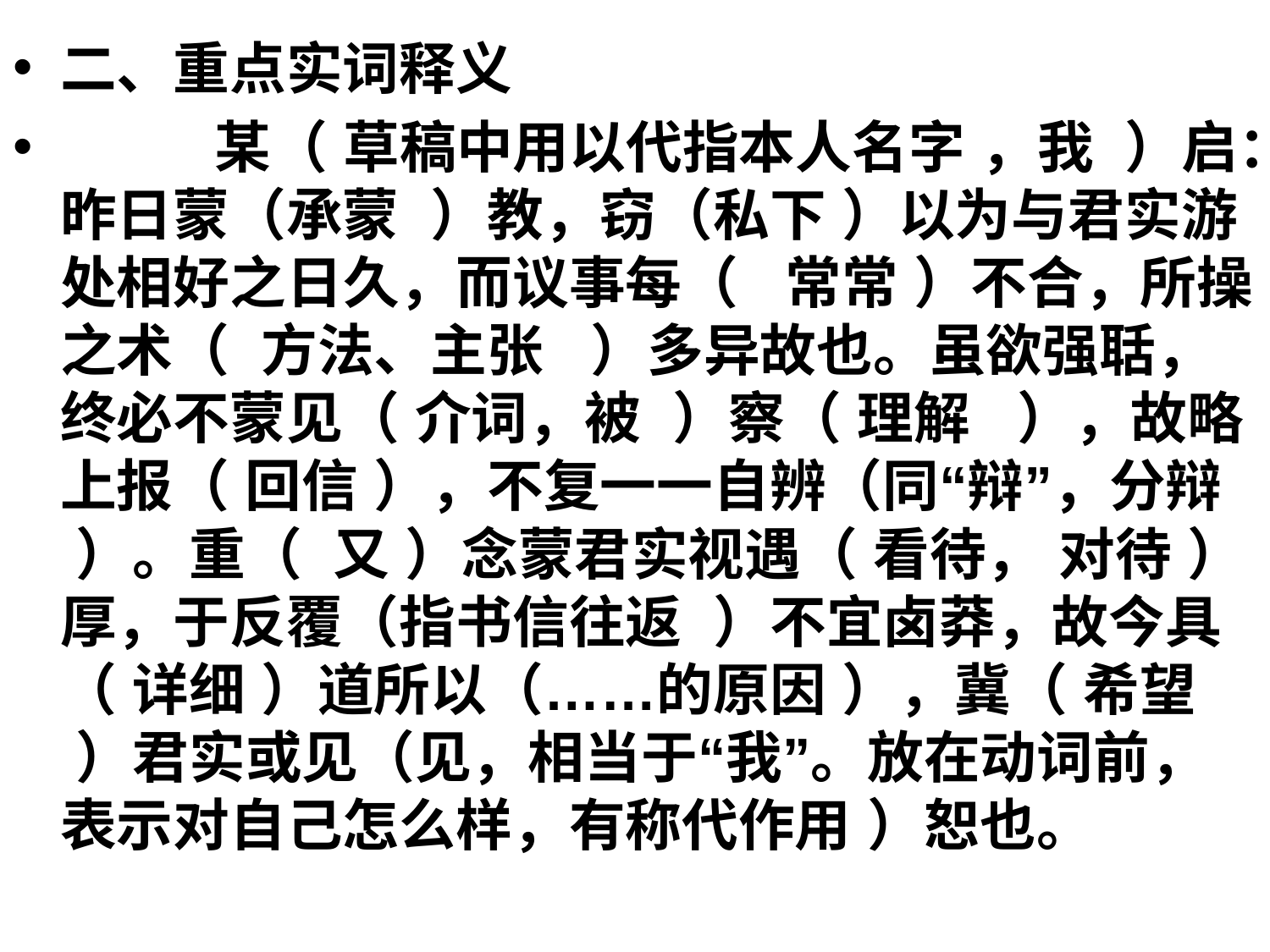

#
二、重点实词释义
         某（ 草稿中用以代指本人名字 ，我  ）启：昨日蒙（承蒙  ）教，窃（私下 ）以为与君实游处相好之日久，而议事每（   常常 ）不合，所操之术（  方法、主张   ）多异故也。虽欲强聒，终必不蒙见（ 介词，被  ）察（ 理解   ），故略上报（ 回信 ），不复一一自辨（同“辩”，分辩 ）。重（  又 ）念蒙君实视遇（ 看待， 对待 ）厚，于反覆（指书信往返  ）不宜卤莽，故今具（ 详细 ）道所以（……的原因 ），冀（ 希望 ）君实或见（见，相当于“我”。放在动词前，表示对自己怎么样，有称代作用 ）恕也。